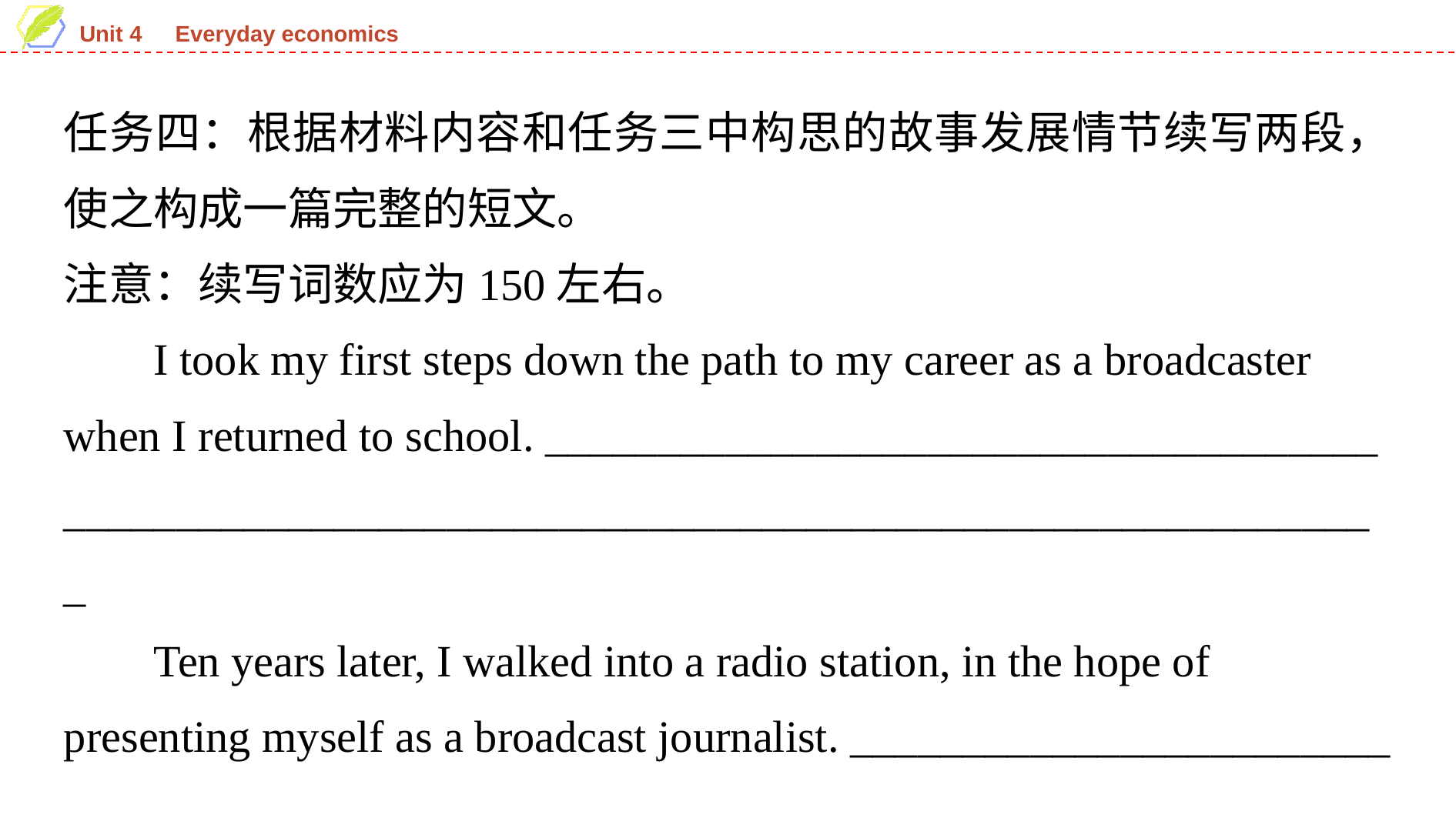

任务四：根据材料内容和任务三中构思的故事发展情节续写两段，使之构成一篇完整的短文。
注意：续写词数应为150左右。
I took my first steps down the path to my career as a broadcaster when I returned to school. _____________________________________ ___________________________________________________________
Ten years later, I walked into a radio station, in the hope of presenting myself as a broadcast journalist. ________________________ ___________________________________________________________